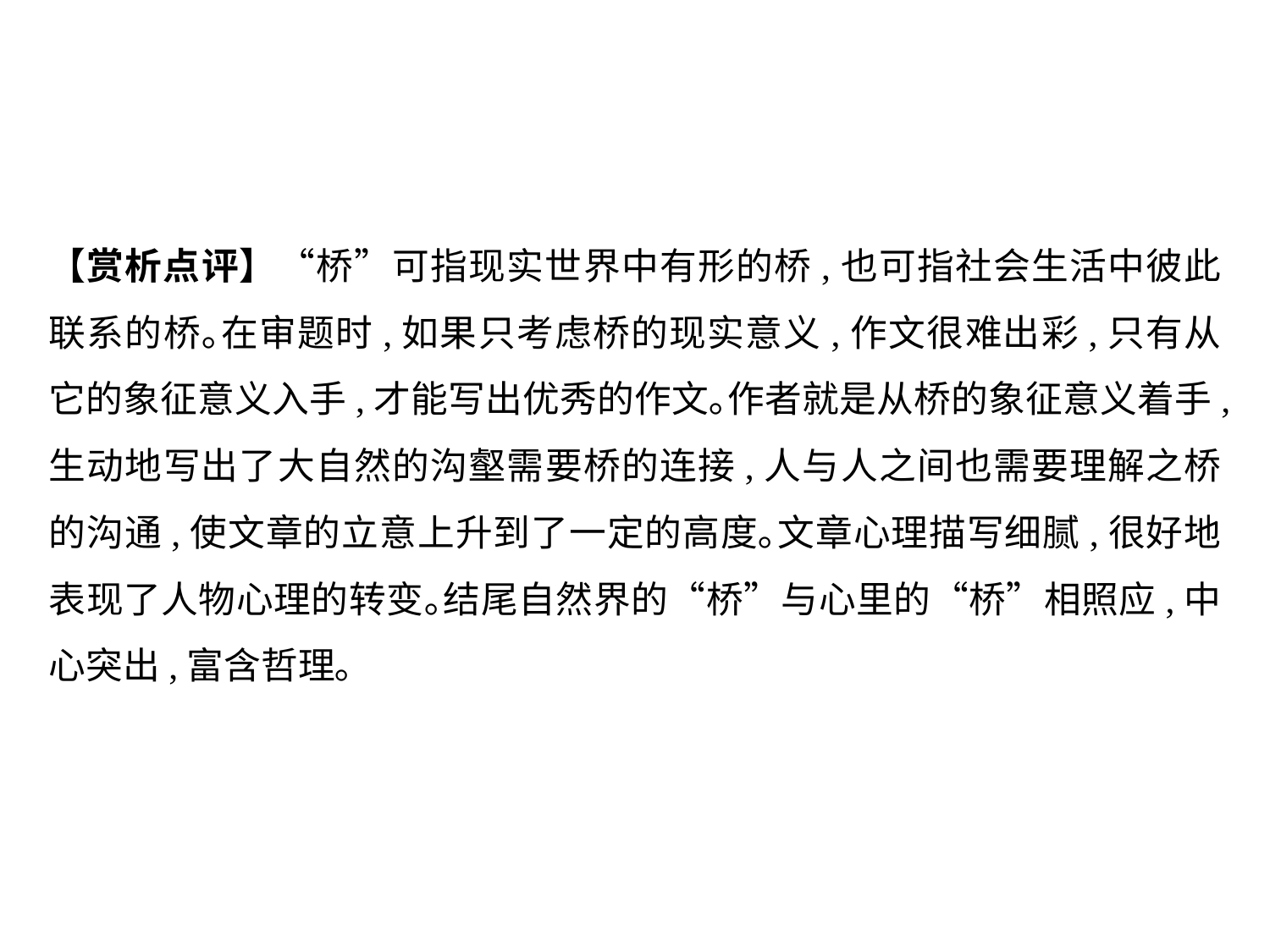

【赏析点评】“桥”可指现实世界中有形的桥,也可指社会生活中彼此联系的桥｡在审题时,如果只考虑桥的现实意义,作文很难出彩,只有从它的象征意义入手,才能写出优秀的作文｡作者就是从桥的象征意义着手,生动地写出了大自然的沟壑需要桥的连接,人与人之间也需要理解之桥的沟通,使文章的立意上升到了一定的高度｡文章心理描写细腻,很好地表现了人物心理的转变｡结尾自然界的“桥”与心里的“桥”相照应,中心突出,富含哲理｡